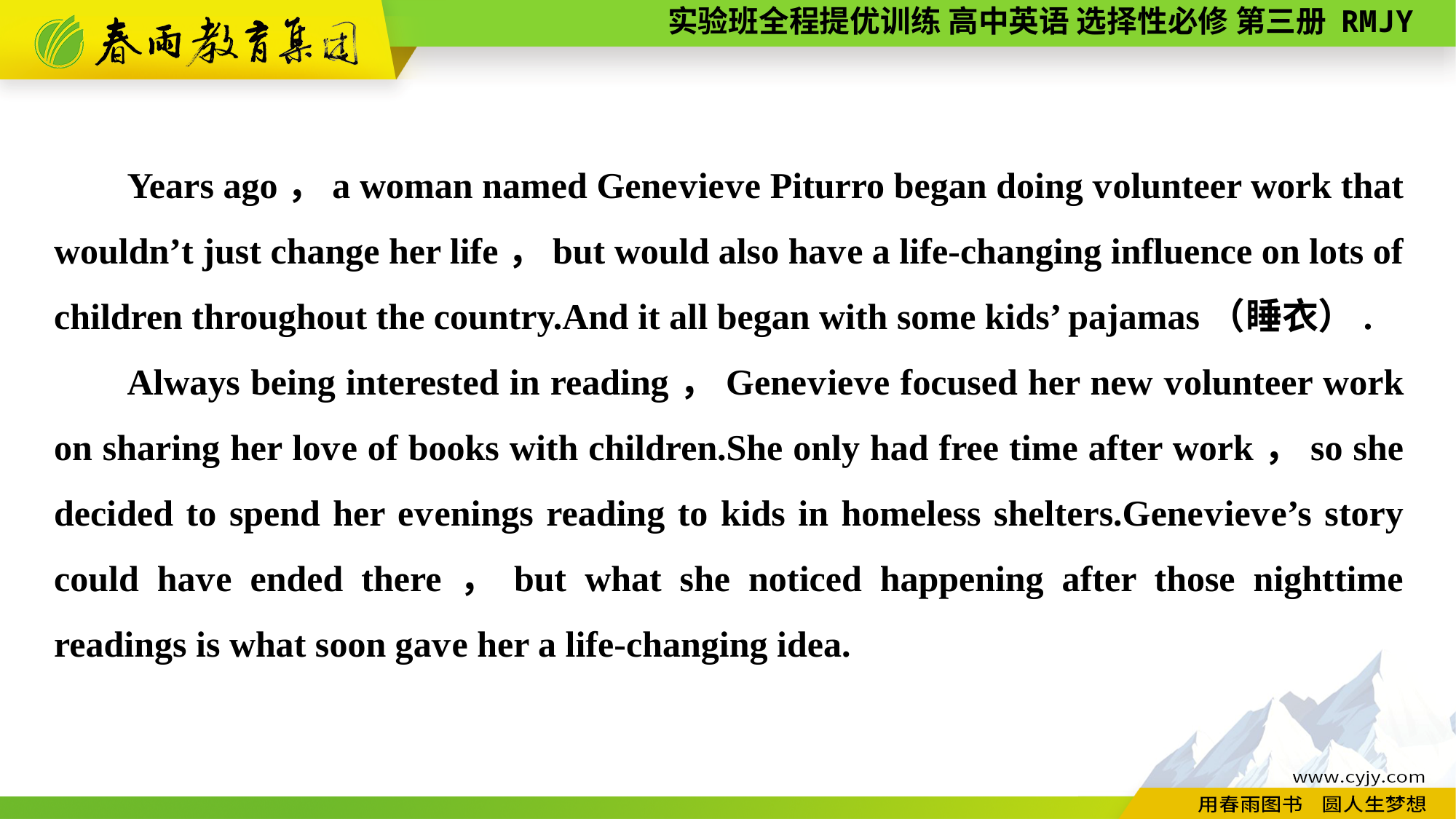

Years ago，a woman named Genevieve Piturro began doing volunteer work that wouldn’t just change her life，but would also have a life-changing influence on lots of children throughout the country.And it all began with some kids’ pajamas（睡衣）.
Always being interested in reading，Genevieve focused her new volunteer work on sharing her love of books with children.She only had free time after work，so she decided to spend her evenings reading to kids in homeless shelters.Genevieve’s story could have ended there，but what she noticed happening after those nighttime readings is what soon gave her a life-changing idea.